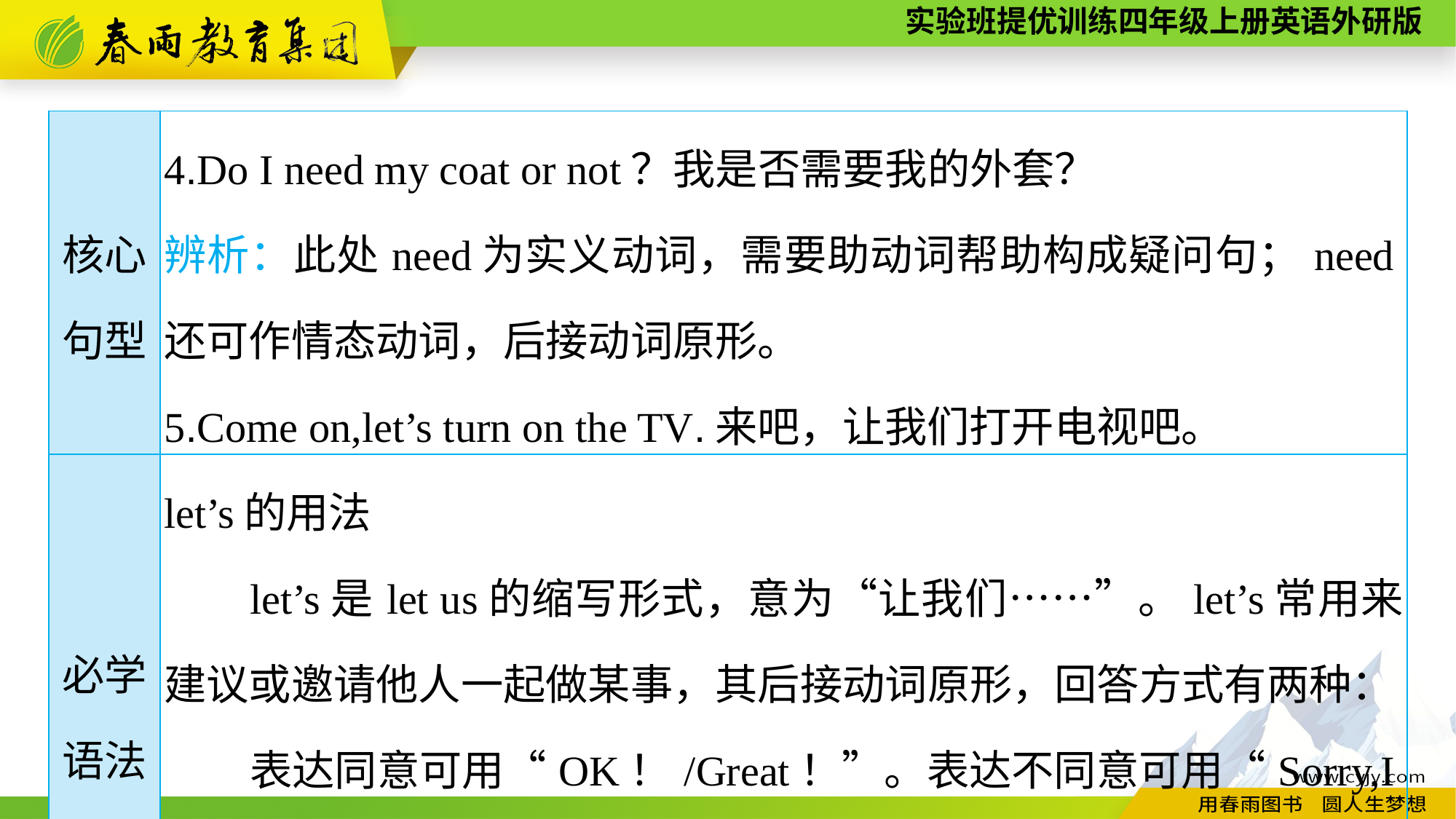

| 核心句型 | 4.Do I need my coat or not？我是否需要我的外套？ 辨析：此处need为实义动词，需要助动词帮助构成疑问句；need还可作情态动词，后接动词原形。 5.Come on,let’s turn on the TV.来吧，让我们打开电视吧。 |
| --- | --- |
| 必学语法 | let’s的用法 let’s是let us的缩写形式，意为“让我们……”。let’s常用来建议或邀请他人一起做某事，其后接动词原形，回答方式有两种： 表达同意可用“OK！/Great！”。表达不同意可用“Sorry,I can’t./ Maybe later.”。 |